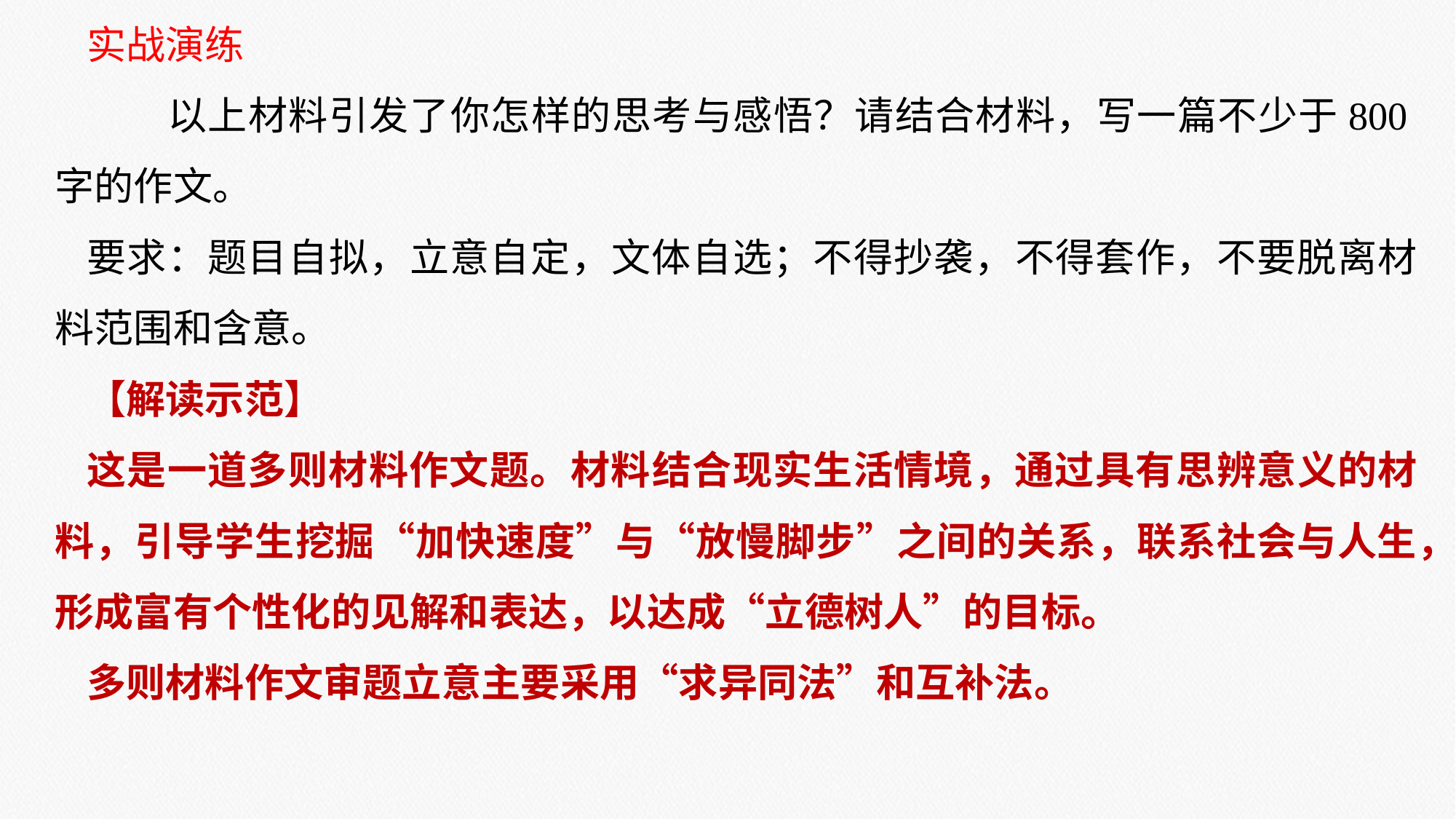

实战演练
　　以上材料引发了你怎样的思考与感悟？请结合材料，写一篇不少于800字的作文。
要求：题目自拟，立意自定，文体自选；不得抄袭，不得套作，不要脱离材料范围和含意。
【解读示范】
这是一道多则材料作文题。材料结合现实生活情境，通过具有思辨意义的材料，引导学生挖掘“加快速度”与“放慢脚步”之间的关系，联系社会与人生，形成富有个性化的见解和表达，以达成“立德树人”的目标。
多则材料作文审题立意主要采用“求异同法”和互补法。